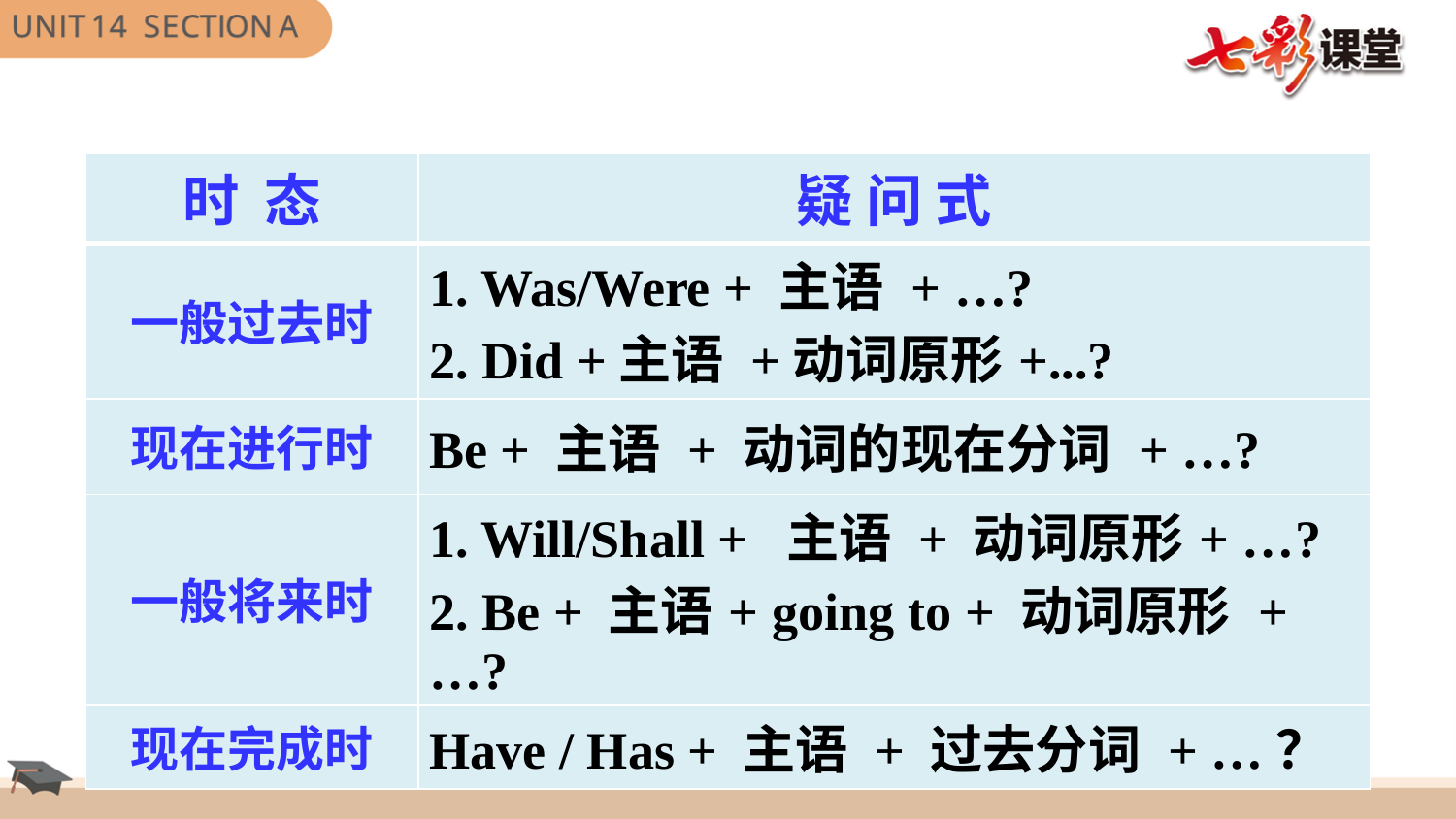

| 时 态 | 疑 问 式 |
| --- | --- |
| 一般过去时 | 1. Was/Were + 主语 + …? 2. Did +主语 +动词原形+...? |
| 现在进行时 | Be + 主语 + 动词的现在分词 + …? |
| 一般将来时 | 1. Will/Shall + 主语 + 动词原形+ …? 2. Be + 主语+ going to + 动词原形 + …? |
| 现在完成时 | Have / Has + 主语 + 过去分词 + …？ |